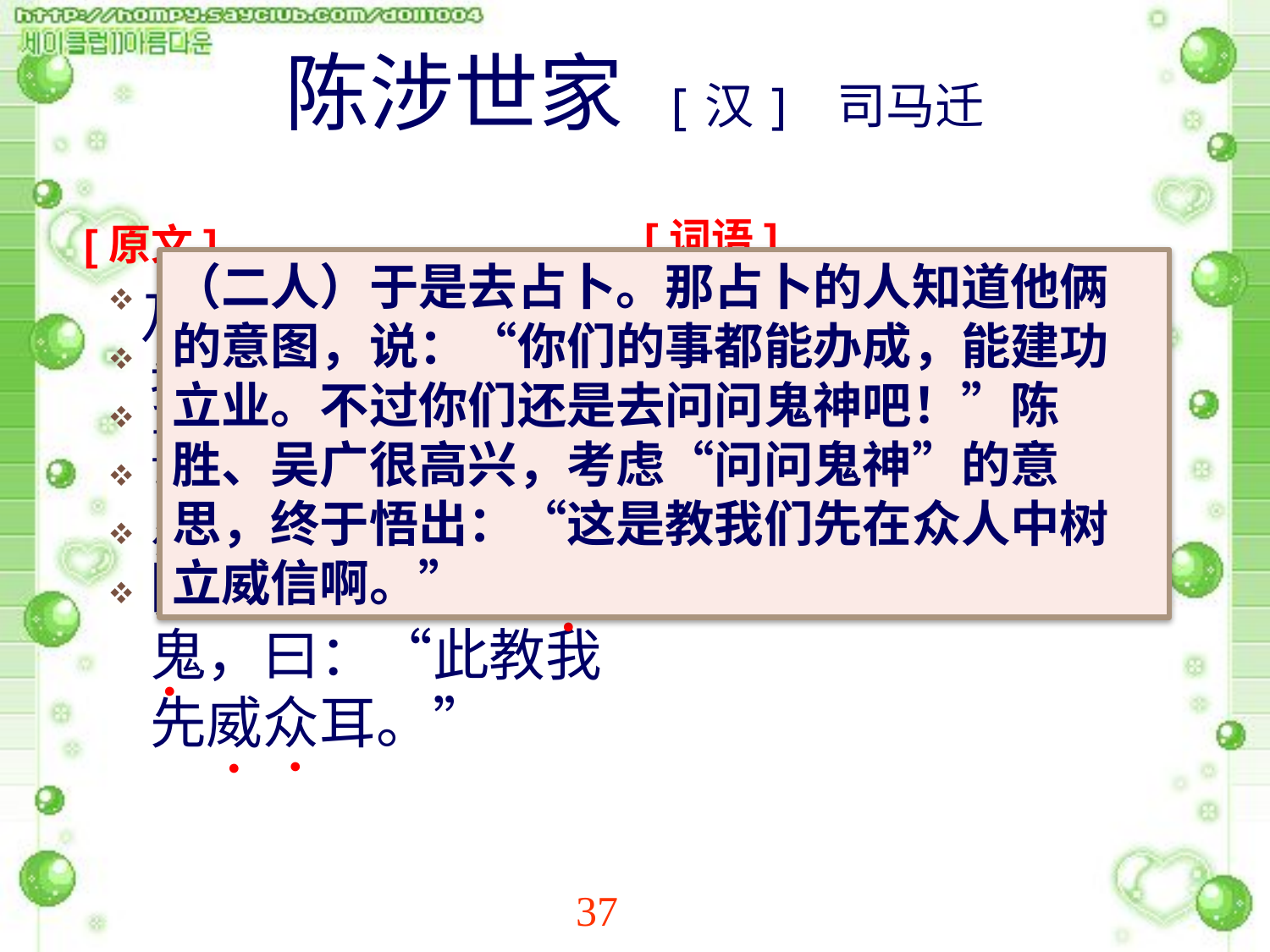

# 陈涉世家 [汉] 司马迁

[词语]
[原文]
（二人）于是去占卜。那占卜的人知道他俩的意图，说：“你们的事都能办成，能建功立业。不过你们还是去问问鬼神吧！”陈胜、吴广很高兴，考虑“问问鬼神”的意思，终于悟出：“这是教我们先在众人中树立威信啊。”

  乃行卜。卜者知其指意，曰：“足下事皆成，有功。然足下卜之鬼乎！”陈胜、吴广喜，念鬼，曰：“此教我先威众耳。”
乃行卜，就去占卜。
指意，意图
足下，指对方，古人对于别人的敬称。
把事情向鬼神卜问一下吧！
念鬼，考虑卜鬼的事，念，考虑、思索。
威众，威服众人。威，动词。

●
●
●
●
●
●
●

●
●
●
●
●
●
●
37